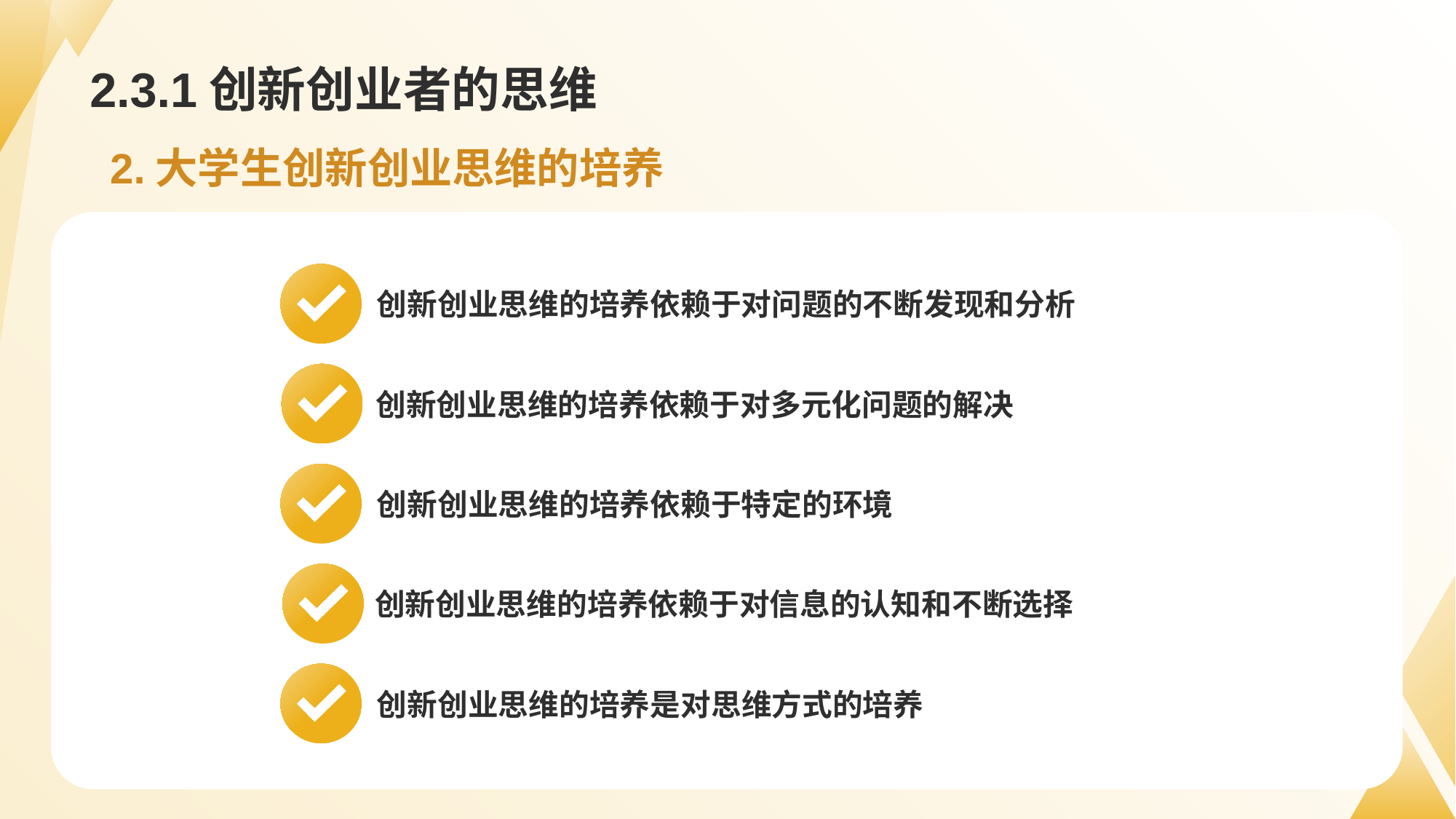

# 2.3.1创新创业者的思维
2.大学生创新创业思维的培养

创新创业思维的培养依赖于对问题的不断发现和分析

创新创业思维的培养依赖于对多元化问题的解决

创新创业思维的培养依赖于特定的环境

创新创业思维的培养依赖于对信息的认知和不断选择

创新创业思维的培养是对思维方式的培养